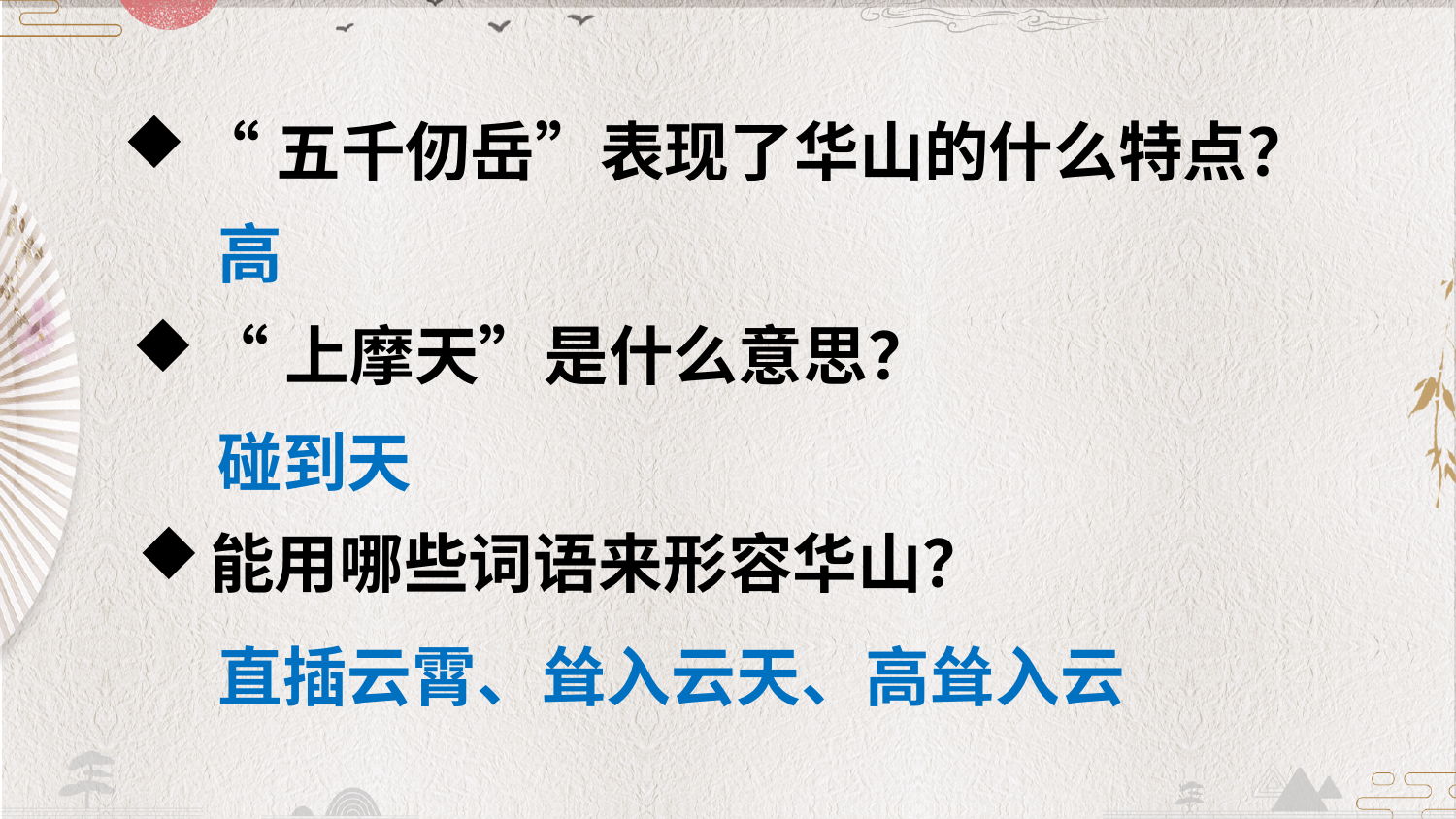

“五千仞岳”表现了华山的什么特点？
高
“上摩天”是什么意思？
碰到天
能用哪些词语来形容华山？
直插云霄、耸入云天、高耸入云